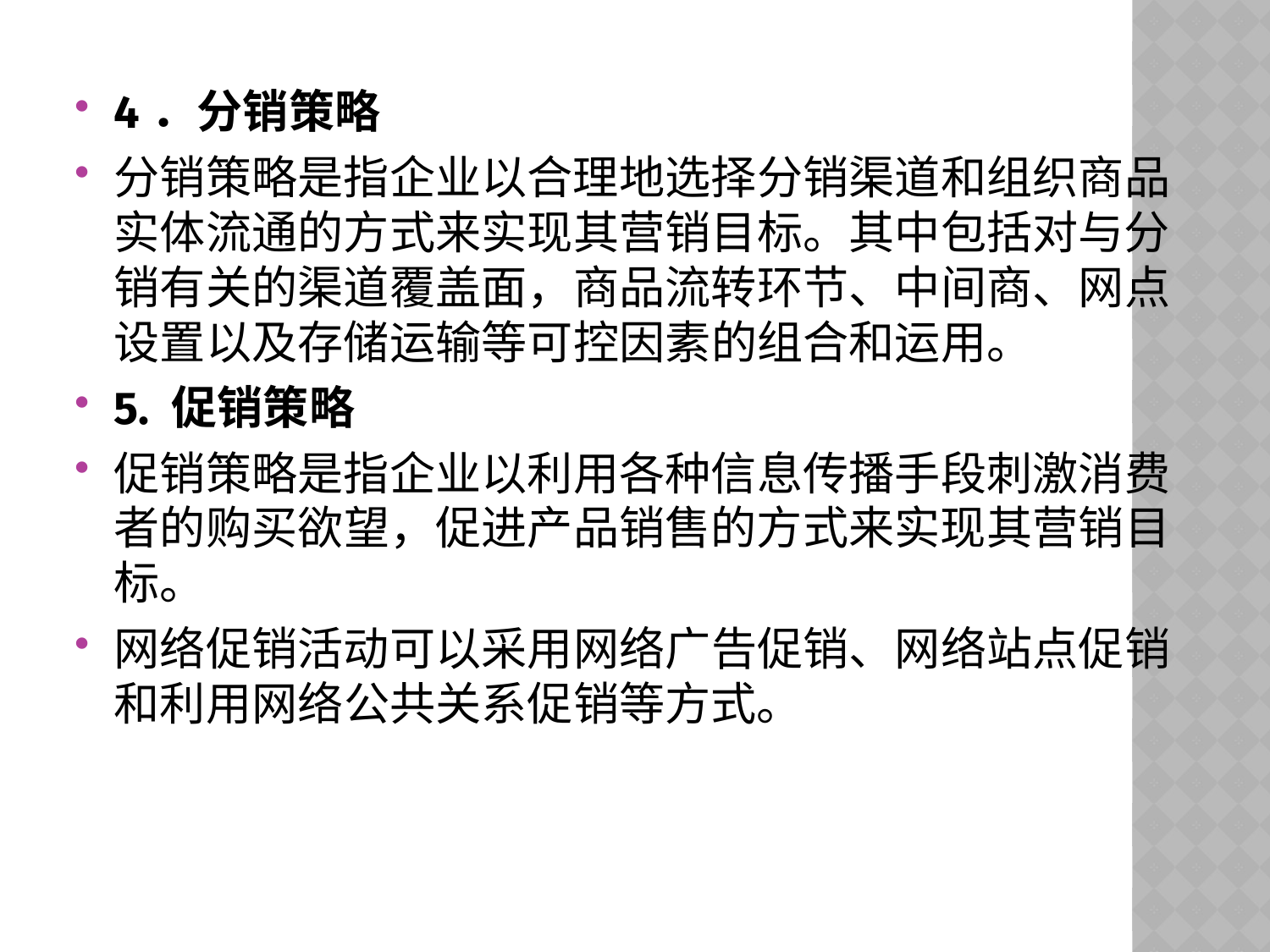

4．分销策略
分销策略是指企业以合理地选择分销渠道和组织商品实体流通的方式来实现其营销目标。其中包括对与分销有关的渠道覆盖面，商品流转环节、中间商、网点设置以及存储运输等可控因素的组合和运用。
5. 促销策略
促销策略是指企业以利用各种信息传播手段刺激消费者的购买欲望，促进产品销售的方式来实现其营销目标。
网络促销活动可以采用网络广告促销、网络站点促销和利用网络公共关系促销等方式。